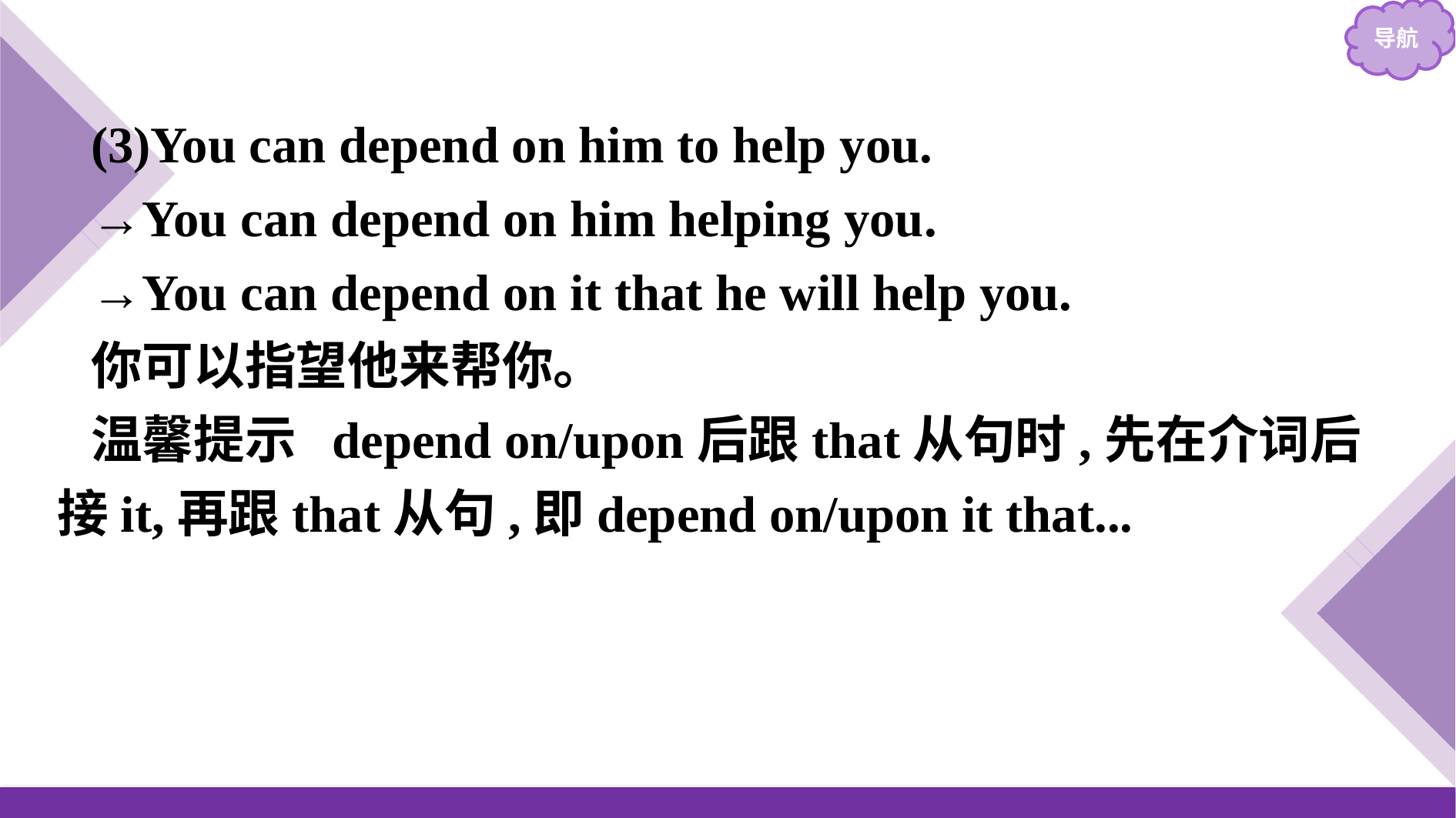

(3)You can depend on him to help you.
→You can depend on him helping you.
→You can depend on it that he will help you.
你可以指望他来帮你。
温馨提示  depend on/upon后跟that从句时,先在介词后接it,再跟that从句,即depend on/upon it that...